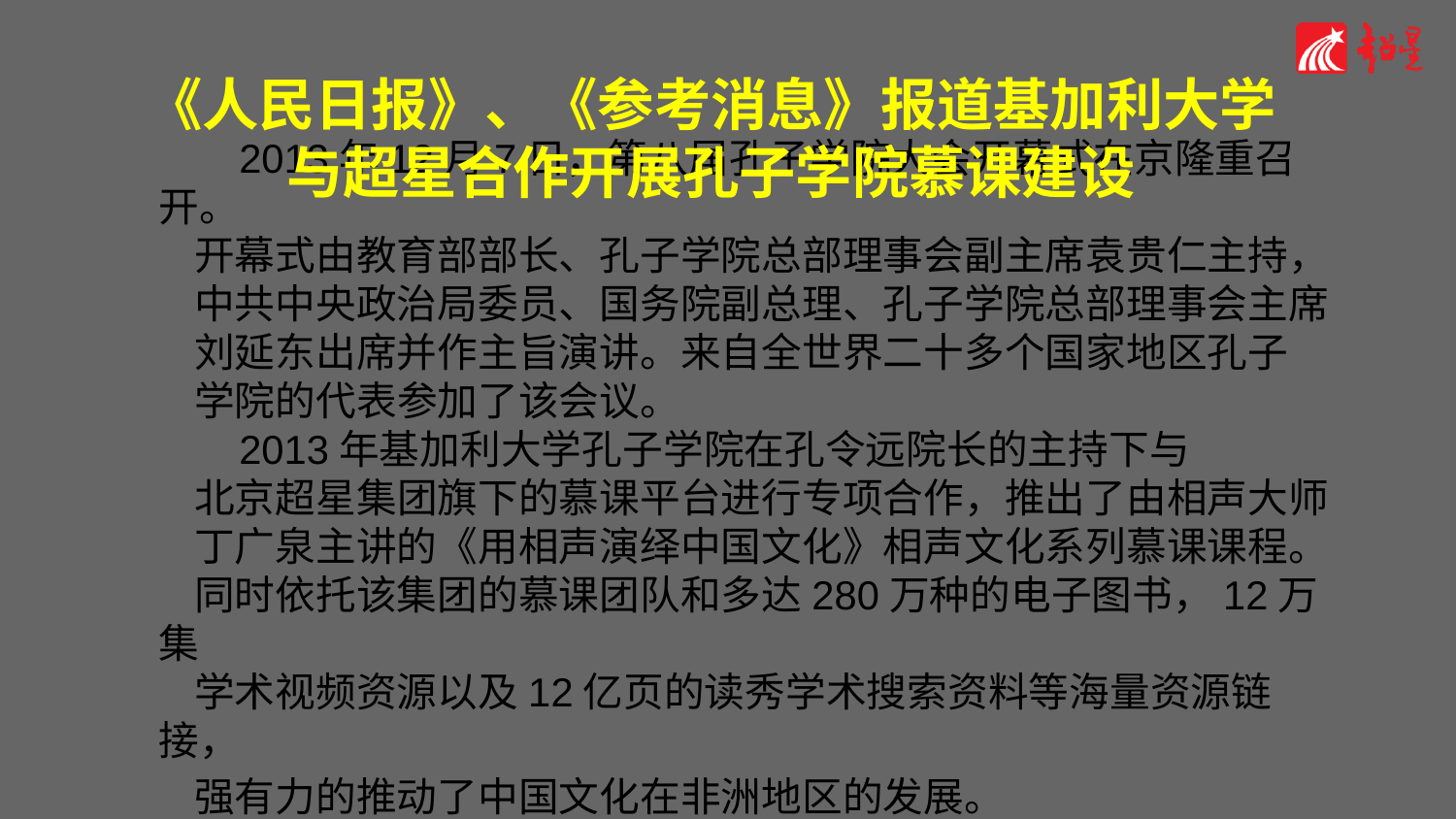

《人民日报》、《参考消息》报道基加利大学
与超星合作开展孔子学院慕课建设
    2013年12月7日，第八届孔子学院大会开幕式在京隆重召开。
开幕式由教育部部长、孔子学院总部理事会副主席袁贵仁主持，
中共中央政治局委员、国务院副总理、孔子学院总部理事会主席
刘延东出席并作主旨演讲。来自全世界二十多个国家地区孔子
学院的代表参加了该会议。
    2013年基加利大学孔子学院在孔令远院长的主持下与
北京超星集团旗下的慕课平台进行专项合作，推出了由相声大师
丁广泉主讲的《用相声演绎中国文化》相声文化系列慕课课程。
同时依托该集团的慕课团队和多达280万种的电子图书，12万集
学术视频资源以及12亿页的读秀学术搜索资料等海量资源链接，
强有力的推动了中国文化在非洲地区的发展。

http://cul.qq.com/a/20131209/011464.htm
http://mooc.chaoxing.com/